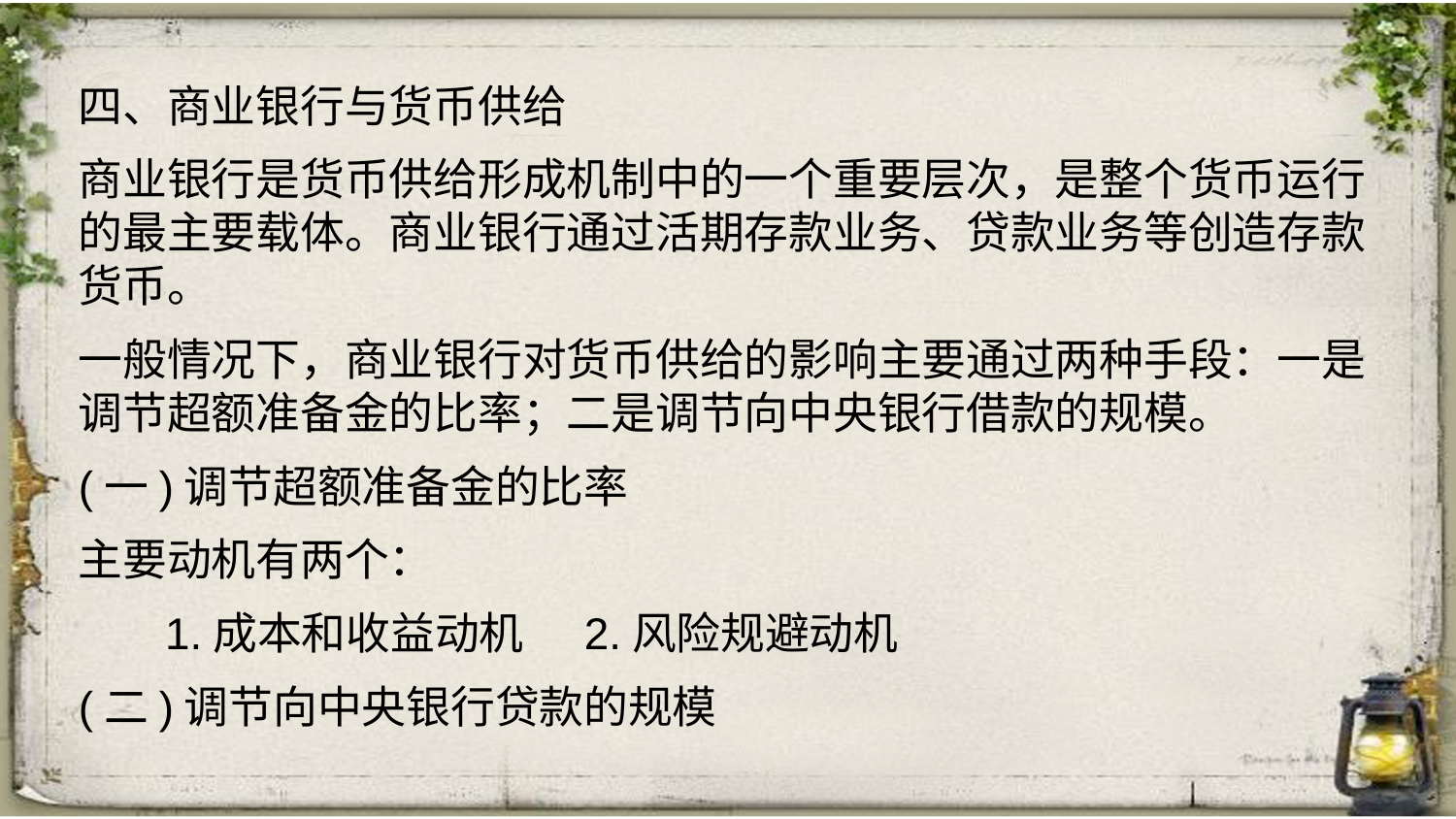

四、商业银行与货币供给
商业银行是货币供给形成机制中的一个重要层次，是整个货币运行的最主要载体。商业银行通过活期存款业务、贷款业务等创造存款货币。
一般情况下，商业银行对货币供给的影响主要通过两种手段：一是调节超额准备金的比率；二是调节向中央银行借款的规模。
(一)调节超额准备金的比率
主要动机有两个：
       1.成本和收益动机     2.风险规避动机
(二)调节向中央银行贷款的规模